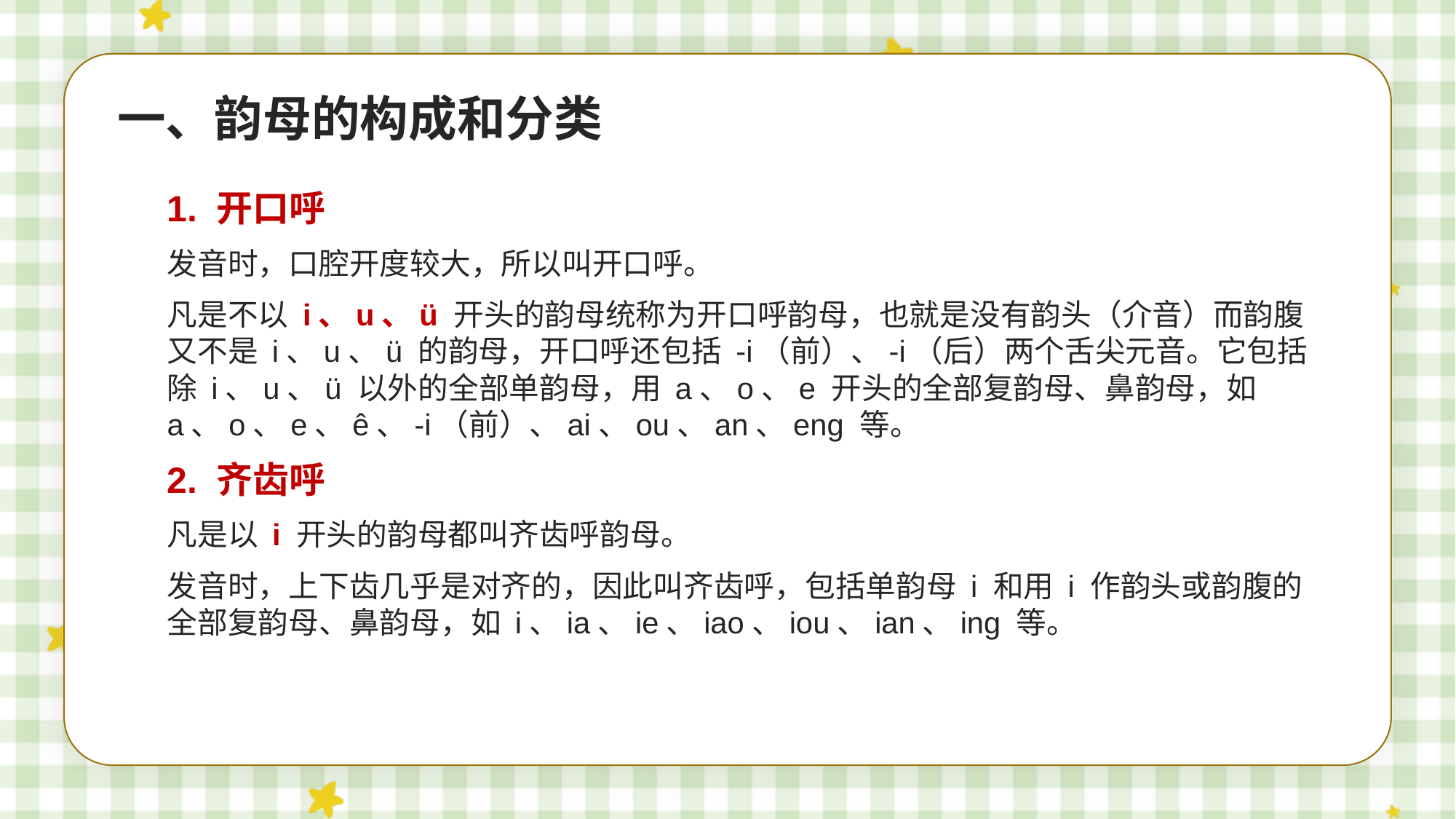

一、韵母的构成和分类
1. 开口呼
发音时，口腔开度较大，所以叫开口呼。
凡是不以 i、u、ü 开头的韵母统称为开口呼韵母，也就是没有韵头（介音）而韵腹又不是 i、u、ü 的韵母，开口呼还包括 -i（前）、-i（后）两个舌尖元音。它包括除 i、u、ü 以外的全部单韵母，用 a、o、e 开头的全部复韵母、鼻韵母，如 a、o、e、ê、-i（前）、ai、ou、an、eng 等。
2. 齐齿呼
凡是以 i 开头的韵母都叫齐齿呼韵母。
发音时，上下齿几乎是对齐的，因此叫齐齿呼，包括单韵母 i 和用 i 作韵头或韵腹的全部复韵母、鼻韵母，如 i、ia、ie、iao、iou、ian、ing 等。